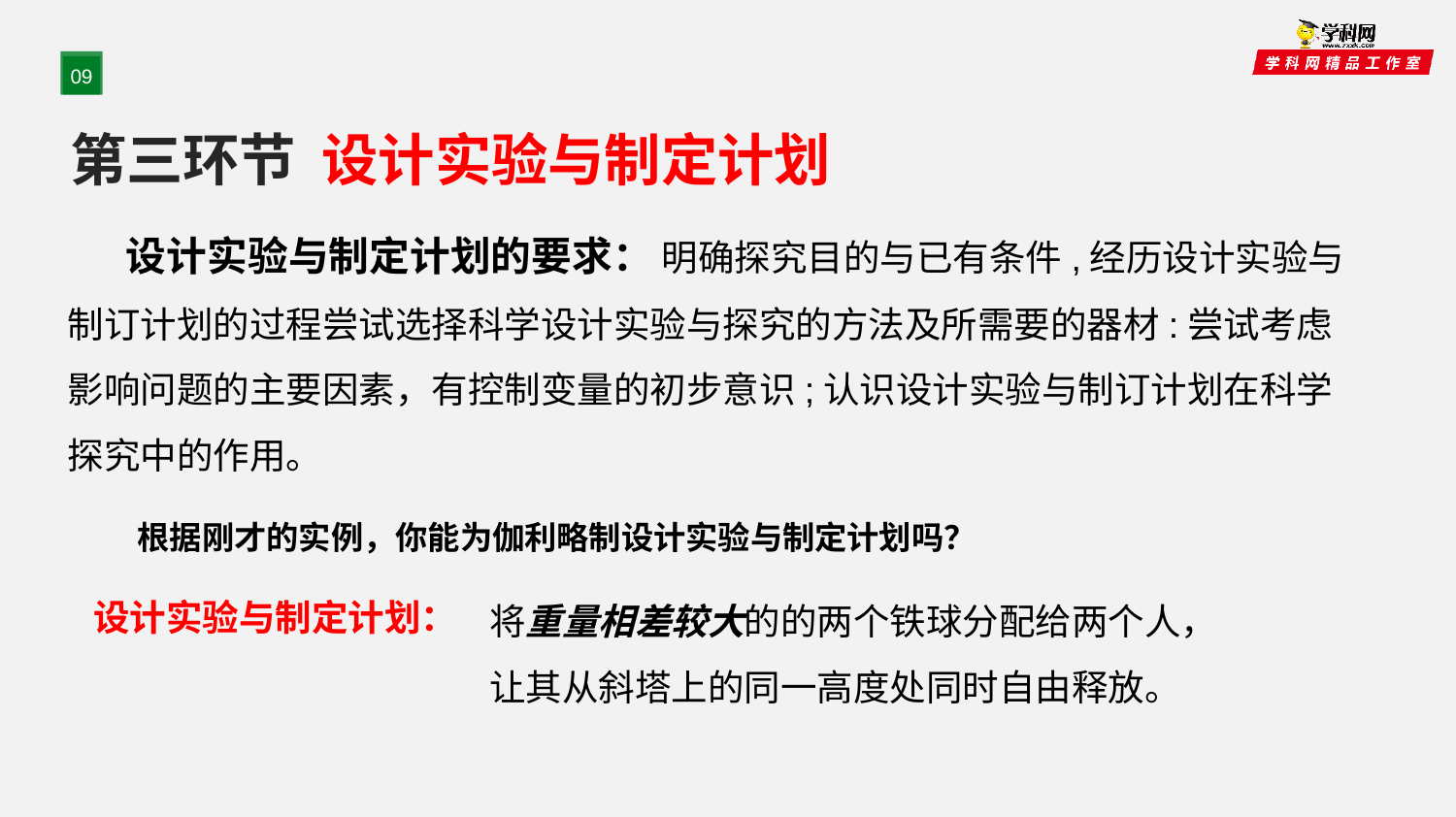

09
第三环节  设计实验与制定计划
      设计实验与制定计划的要求： 明确探究目的与已有条件,经历设计实验与制订计划的过程尝试选择科学设计实验与探究的方法及所需要的器材:尝试考虑影响问题的主要因素，有控制变量的初步意识;认识设计实验与制订计划在科学探究中的作用。
根据刚才的实例，你能为伽利略制设计实验与制定计划吗？
将重量相差较大的的两个铁球分配给两个人，让其从斜塔上的同一高度处同时自由释放。
设计实验与制定计划：